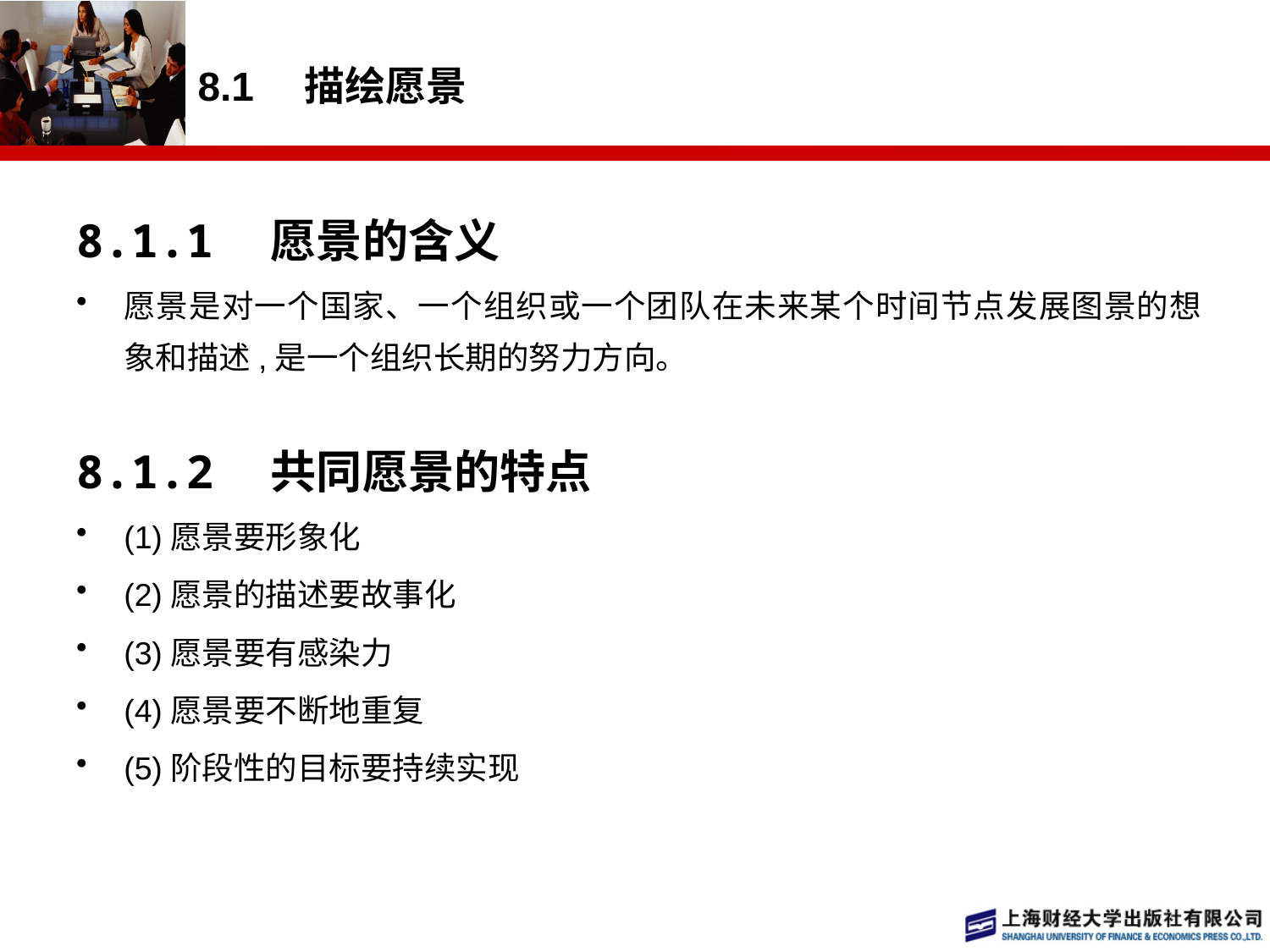

# 8.1　描绘愿景
8.1.1　愿景的含义
愿景是对一个国家、一个组织或一个团队在未来某个时间节点发展图景的想象和描述,是一个组织长期的努力方向。

8.1.2　共同愿景的特点
(1)愿景要形象化
(2)愿景的描述要故事化
(3)愿景要有感染力
(4)愿景要不断地重复
(5)阶段性的目标要持续实现